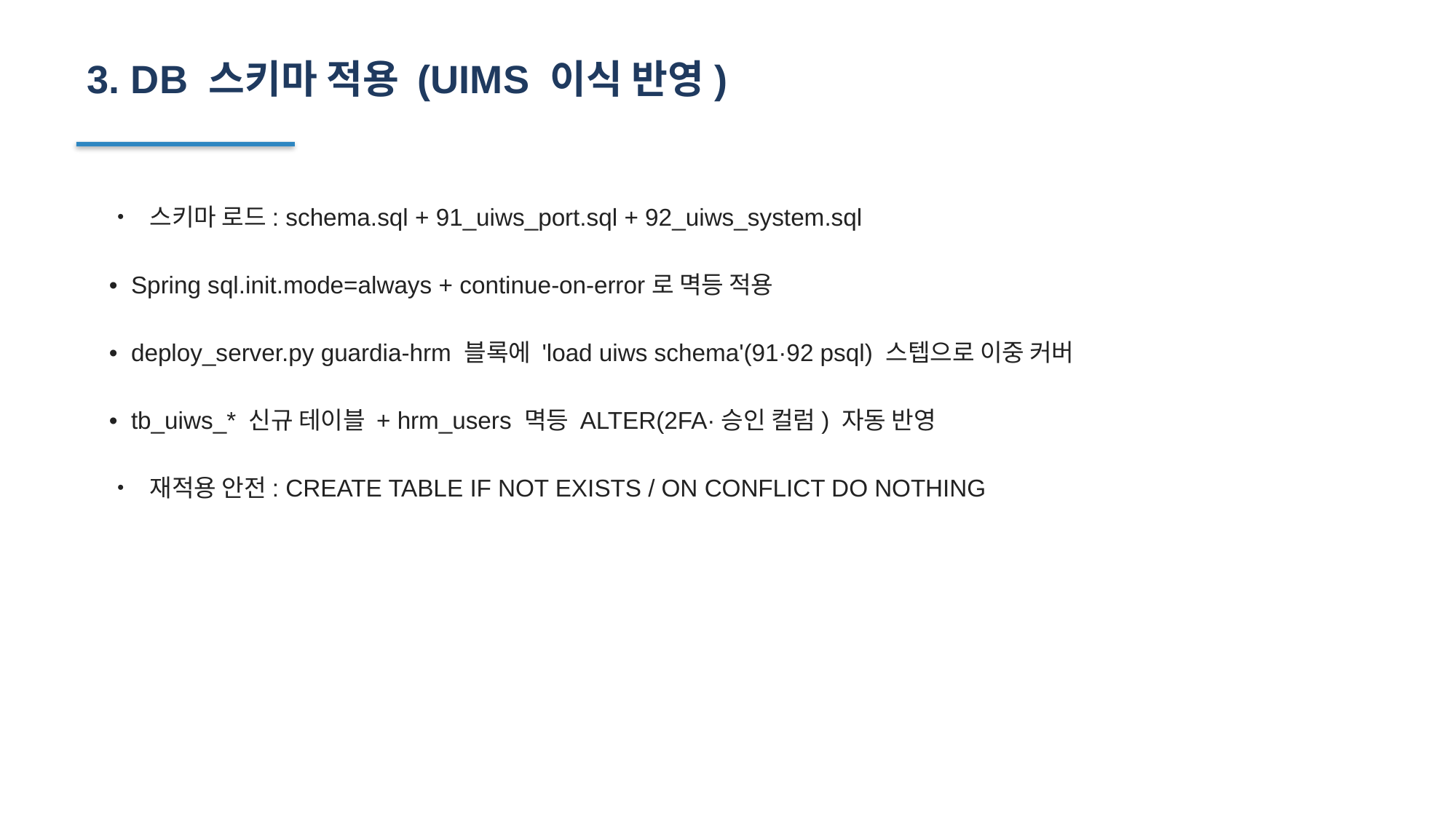

3. DB 스키마 적용 (UIMS 이식 반영)

•  스키마 로드: schema.sql + 91_uiws_port.sql + 92_uiws_system.sql
•  Spring sql.init.mode=always + continue-on-error로 멱등 적용
•  deploy_server.py guardia-hrm 블록에 'load uiws schema'(91·92 psql) 스텝으로 이중 커버
•  tb_uiws_* 신규 테이블 + hrm_users 멱등 ALTER(2FA·승인 컬럼) 자동 반영
•  재적용 안전: CREATE TABLE IF NOT EXISTS / ON CONFLICT DO NOTHING